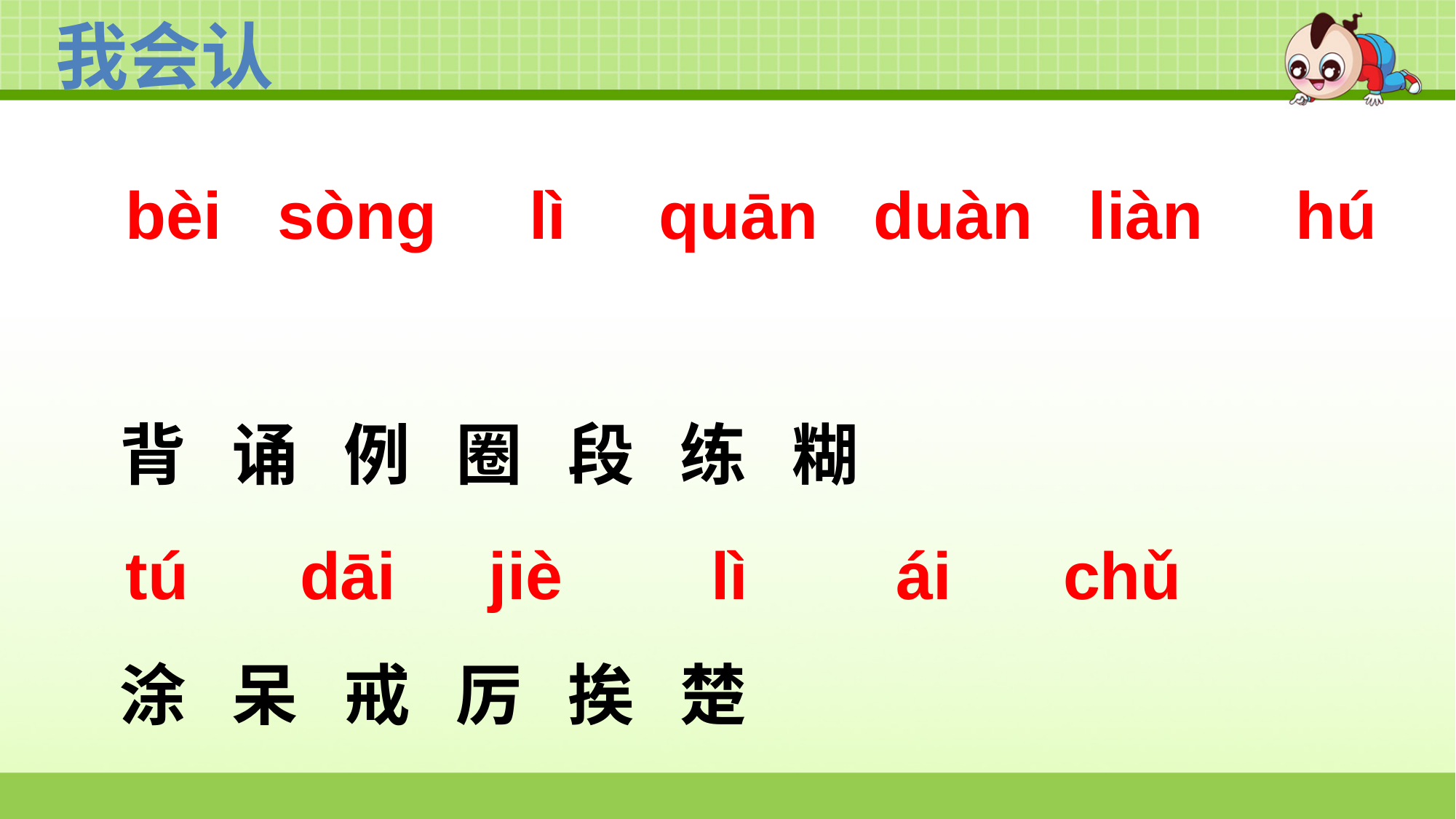

我会认
  bèi   sònɡ     lì     quān   duàn   liàn     hú
 背   诵   例   圈   段   练   糊
  tú      dāi     jiè        lì        ái      chǔ
 涂   呆   戒   厉   挨   楚